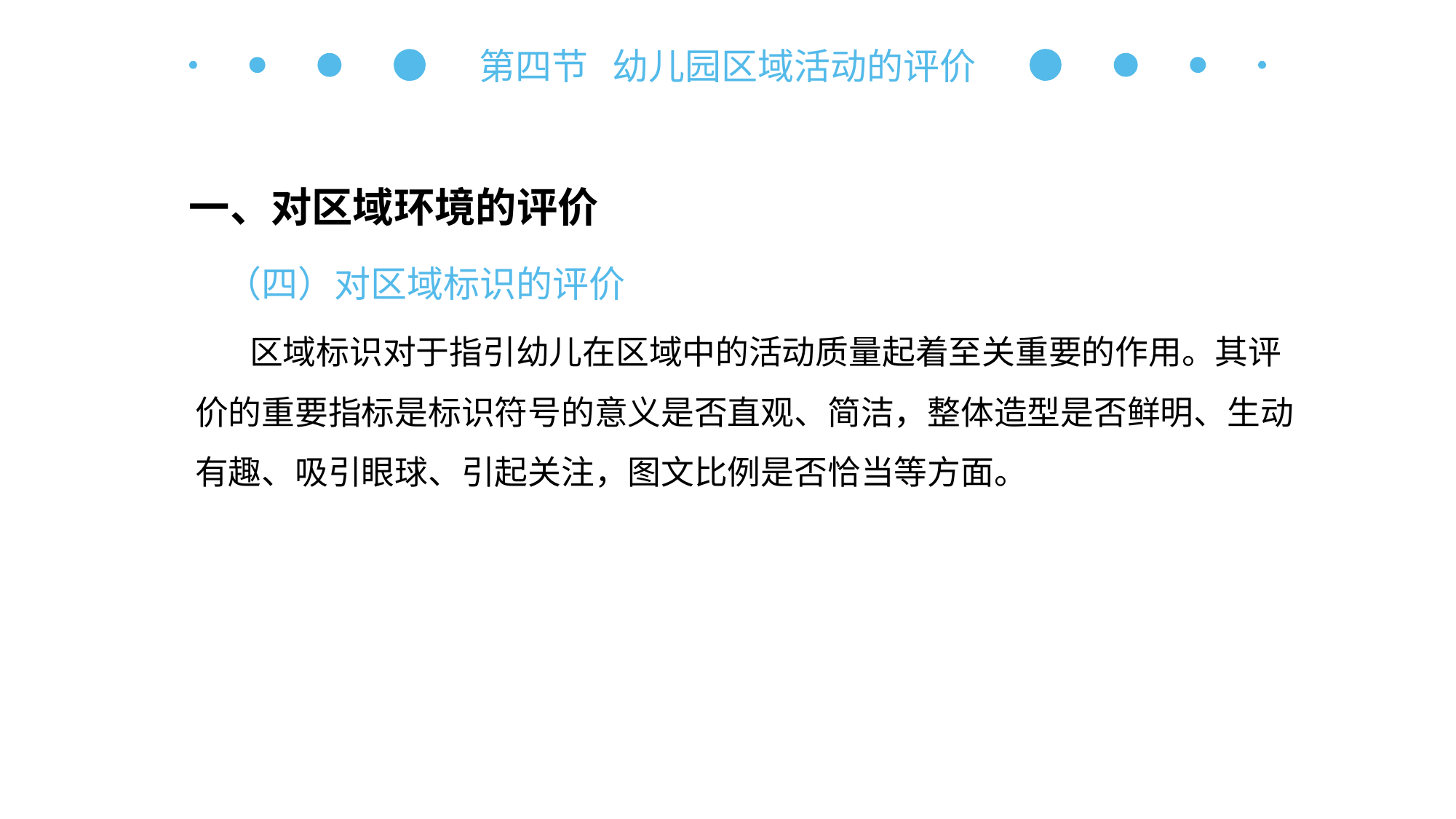

第四节   幼儿园区域活动的评价

一、对区域环境的评价
（四）对区域标识的评价
区域标识对于指引幼儿在区域中的活动质量起着至关重要的作用。其评价的重要指标是标识符号的意义是否直观、简洁，整体造型是否鲜明、生动有趣、吸引眼球、引起关注，图文比例是否恰当等方面。